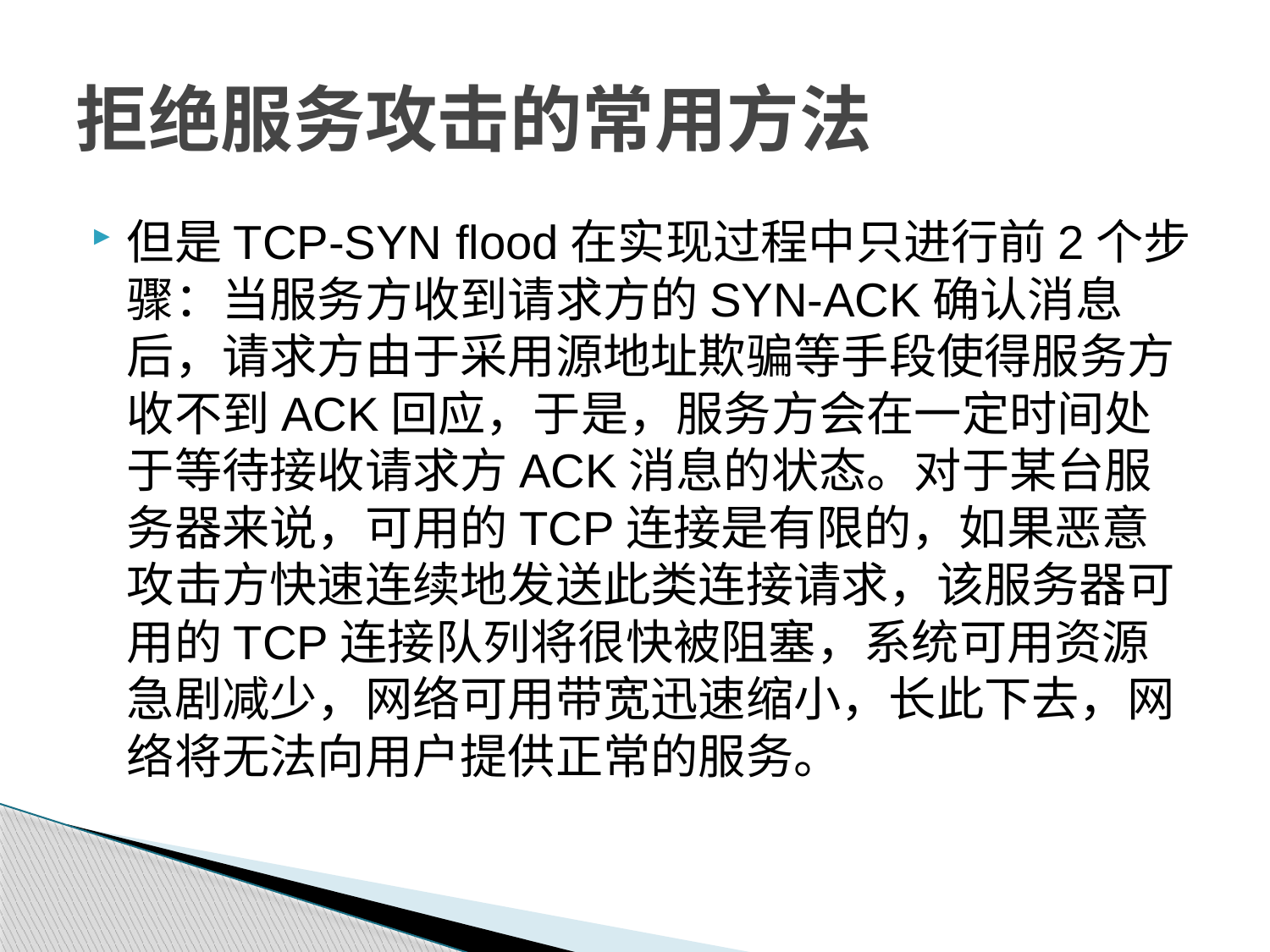

# 拒绝服务攻击的常用方法
但是TCP-SYN flood在实现过程中只进行前2个步骤：当服务方收到请求方的SYN-ACK确认消息后，请求方由于采用源地址欺骗等手段使得服务方收不到ACK回应，于是，服务方会在一定时间处于等待接收请求方ACK消息的状态。对于某台服务器来说，可用的TCP连接是有限的，如果恶意攻击方快速连续地发送此类连接请求，该服务器可用的TCP连接队列将很快被阻塞，系统可用资源急剧减少，网络可用带宽迅速缩小，长此下去，网络将无法向用户提供正常的服务。